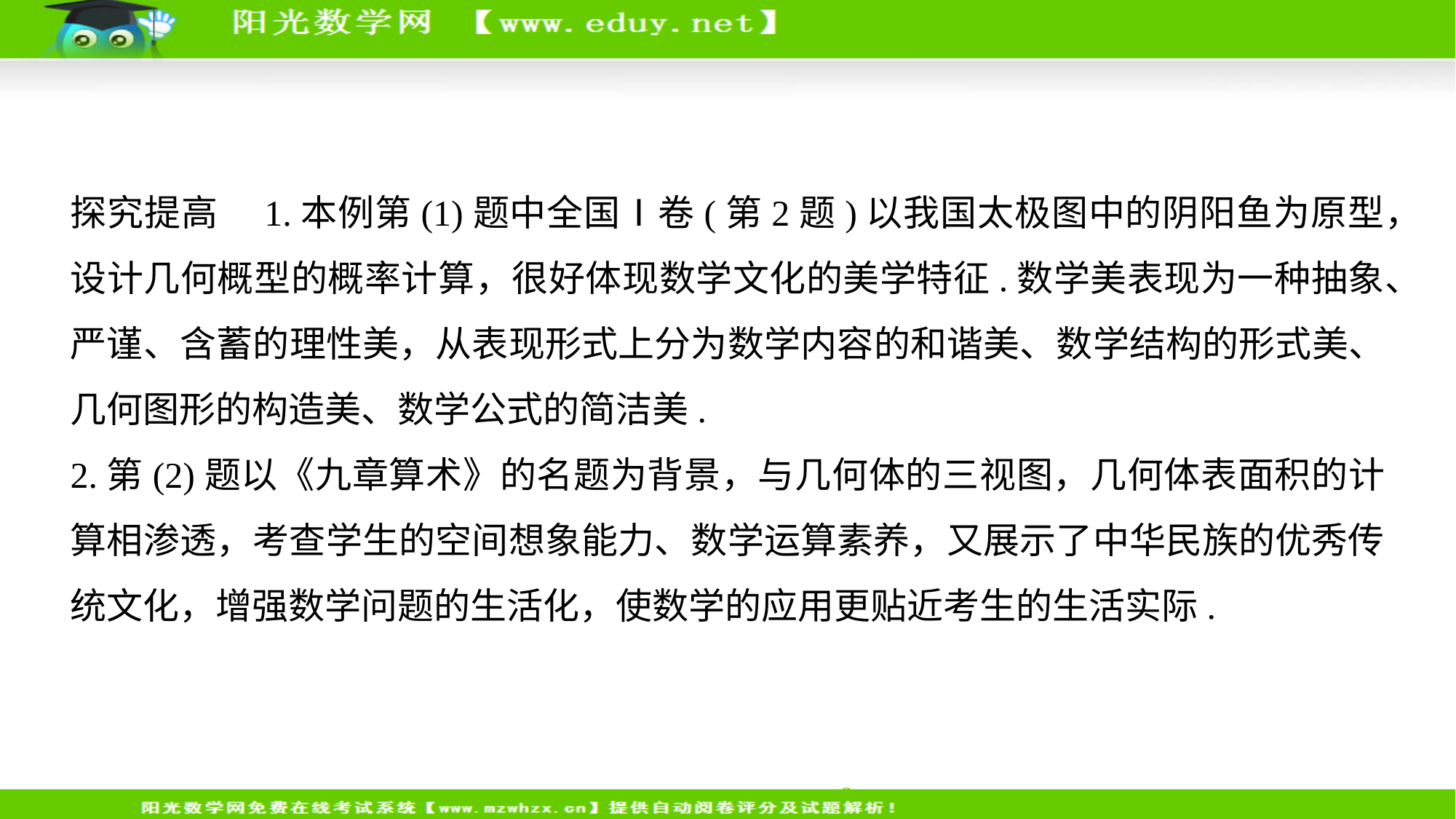

探究提高　1.本例第(1)题中全国Ⅰ卷(第2题)以我国太极图中的阴阳鱼为原型，设计几何概型的概率计算，很好体现数学文化的美学特征.数学美表现为一种抽象、严谨、含蓄的理性美，从表现形式上分为数学内容的和谐美、数学结构的形式美、几何图形的构造美、数学公式的简洁美.
2.第(2)题以《九章算术》的名题为背景，与几何体的三视图，几何体表面积的计算相渗透，考查学生的空间想象能力、数学运算素养，又展示了中华民族的优秀传统文化，增强数学问题的生活化，使数学的应用更贴近考生的生活实际.